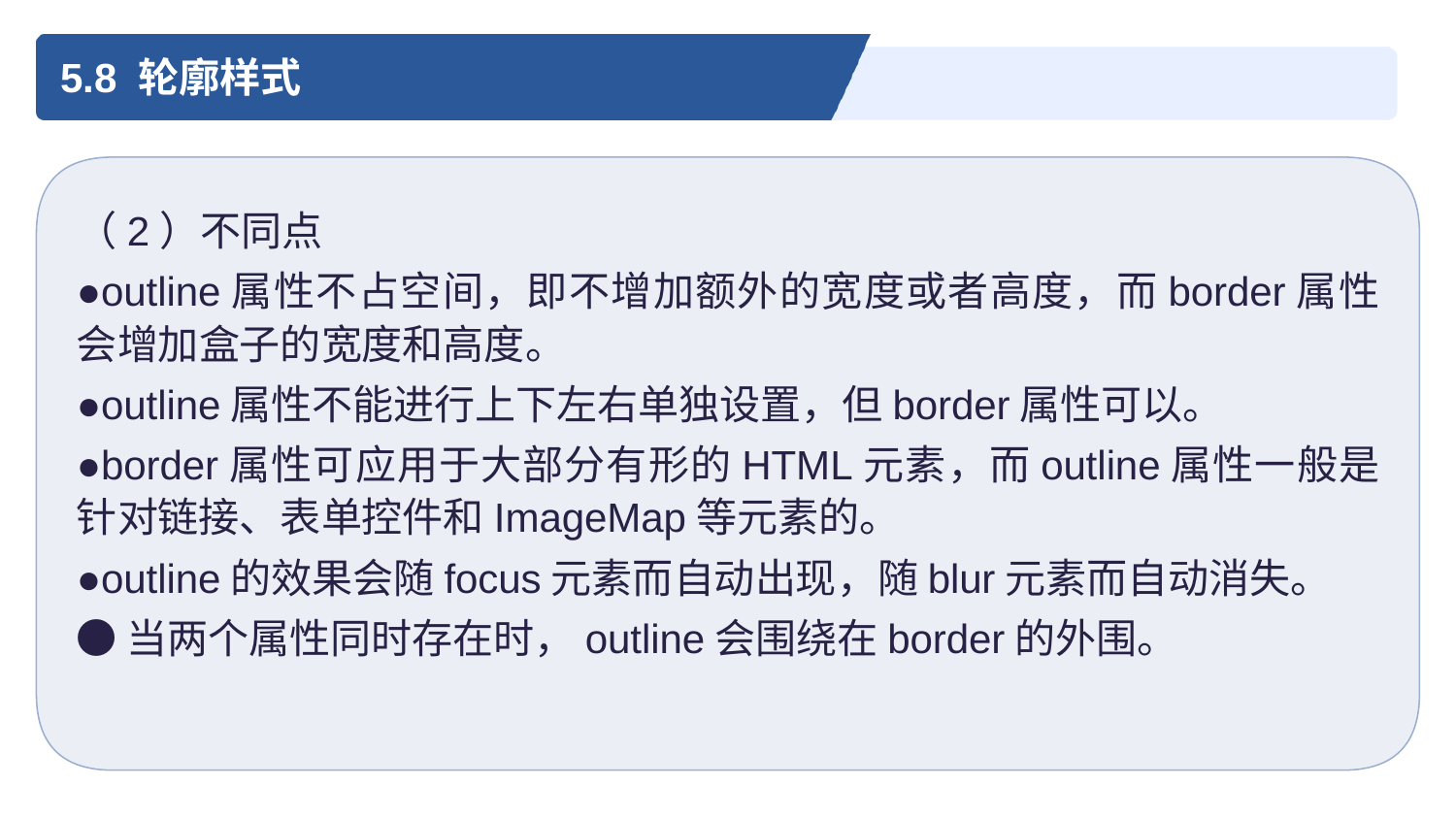

5.8 轮廓样式

（2）不同点
●outline属性不占空间，即不增加额外的宽度或者高度，而border属性会增加盒子的宽度和高度。
●outline属性不能进行上下左右单独设置，但border属性可以。
●border属性可应用于大部分有形的HTML元素，而outline属性一般是针对链接、表单控件和ImageMap等元素的。
●outline的效果会随focus元素而自动出现，随blur元素而自动消失。
●当两个属性同时存在时，outline会围绕在border的外围。